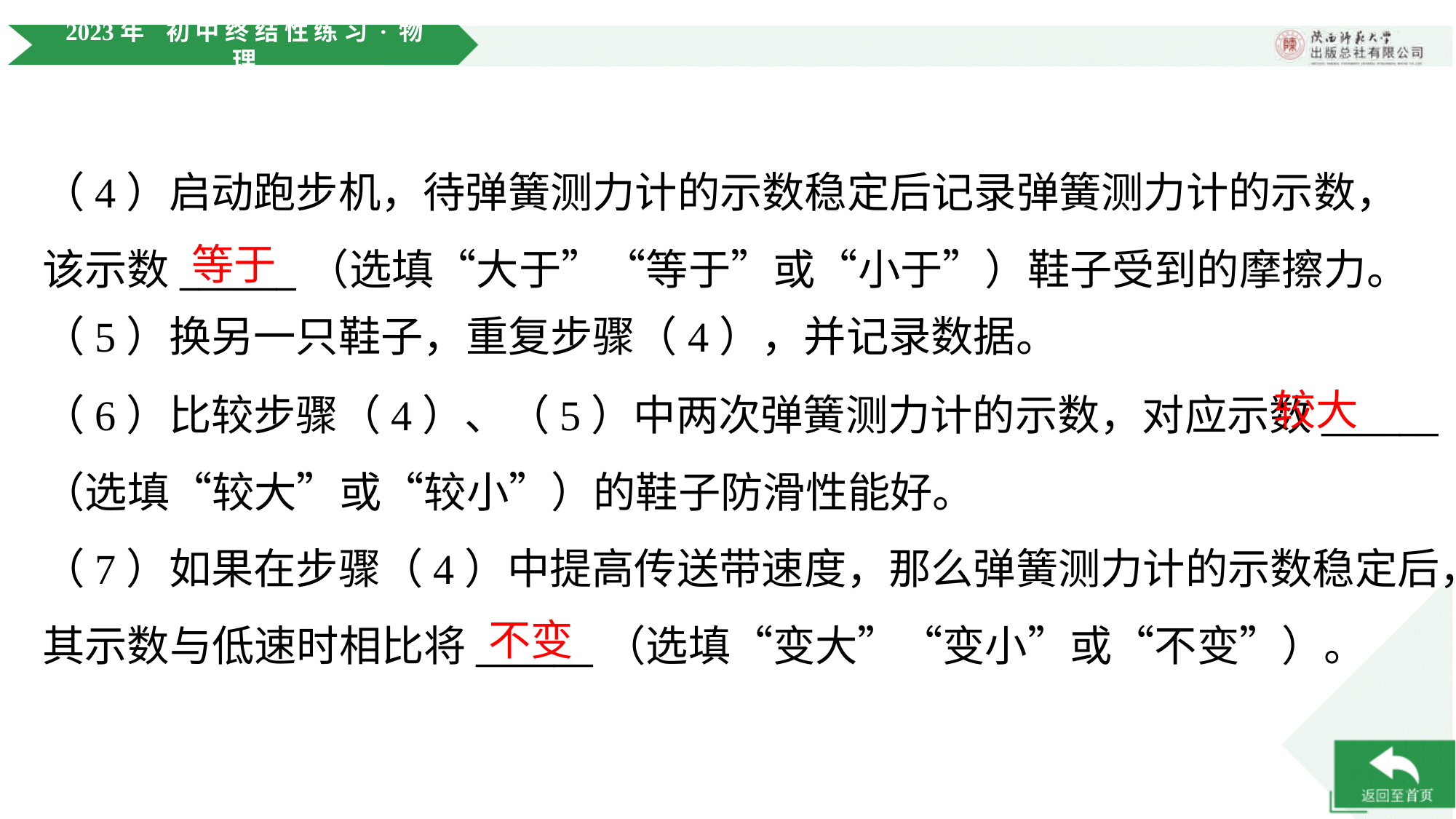

（4）启动跑步机，待弹簧测力计的示数稳定后记录弹簧测力计的示数，
该示数______（选填“大于”“等于”或“小于”）鞋子受到的摩擦力。
等于
（5）换另一只鞋子，重复步骤（4），并记录数据。
较大
（6）比较步骤（4）、（5）中两次弹簧测力计的示数，对应示数______
（选填“较大”或“较小”）的鞋子防滑性能好。
（7）如果在步骤（4）中提高传送带速度，那么弹簧测力计的示数稳定后，
其示数与低速时相比将______（选填“变大”“变小”或“不变”）。
不变